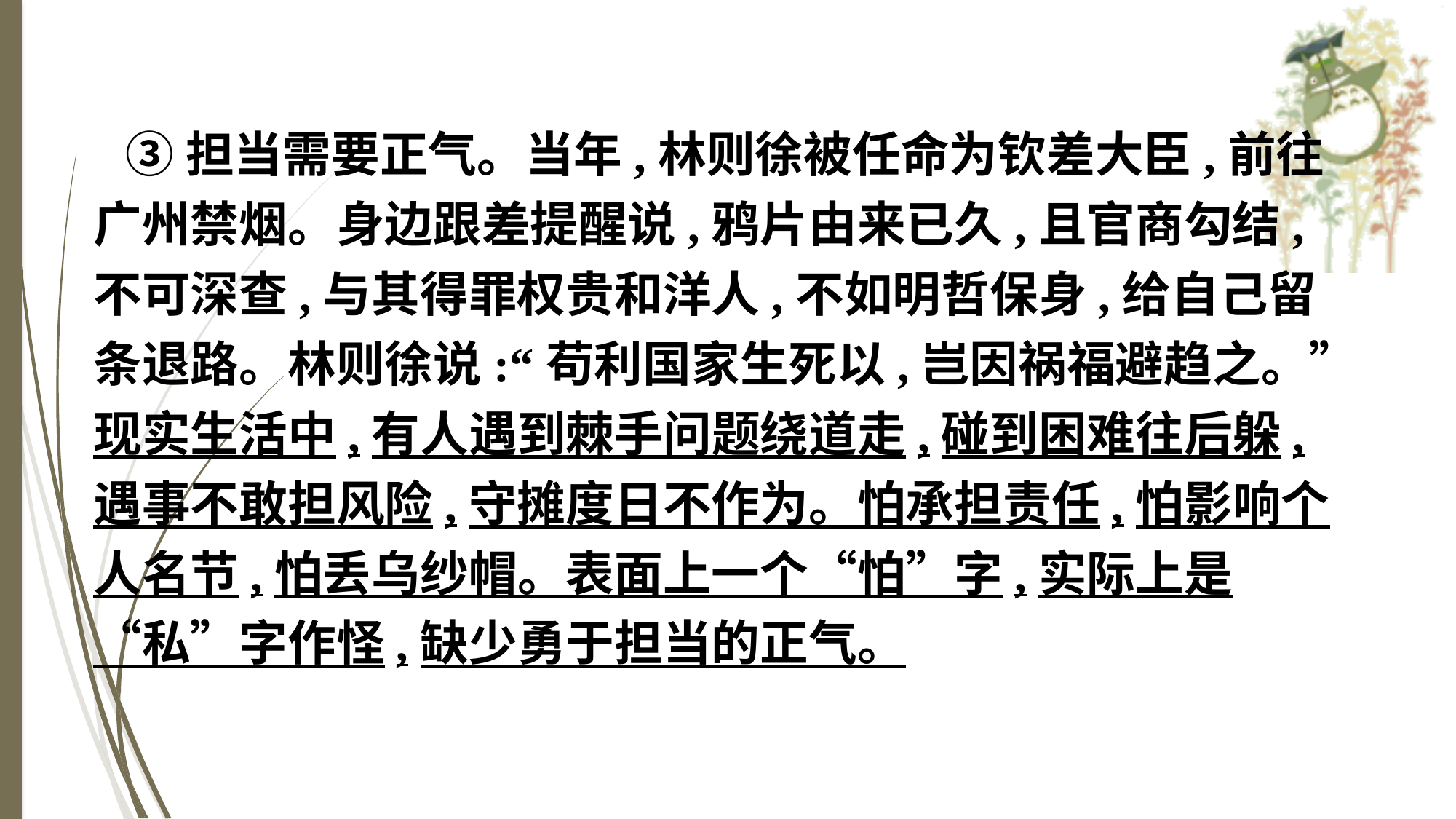

③担当需要正气。当年,林则徐被任命为钦差大臣,前往广州禁烟。身边跟差提醒说,鸦片由来已久,且官商勾结,不可深查,与其得罪权贵和洋人,不如明哲保身,给自己留条退路。林则徐说:“苟利国家生死以,岂因祸福避趋之。”现实生活中,有人遇到棘手问题绕道走,碰到困难往后躲,遇事不敢担风险,守摊度日不作为。怕承担责任,怕影响个人名节,怕丢乌纱帽。表面上一个“怕”字,实际上是“私”字作怪,缺少勇于担当的正气。